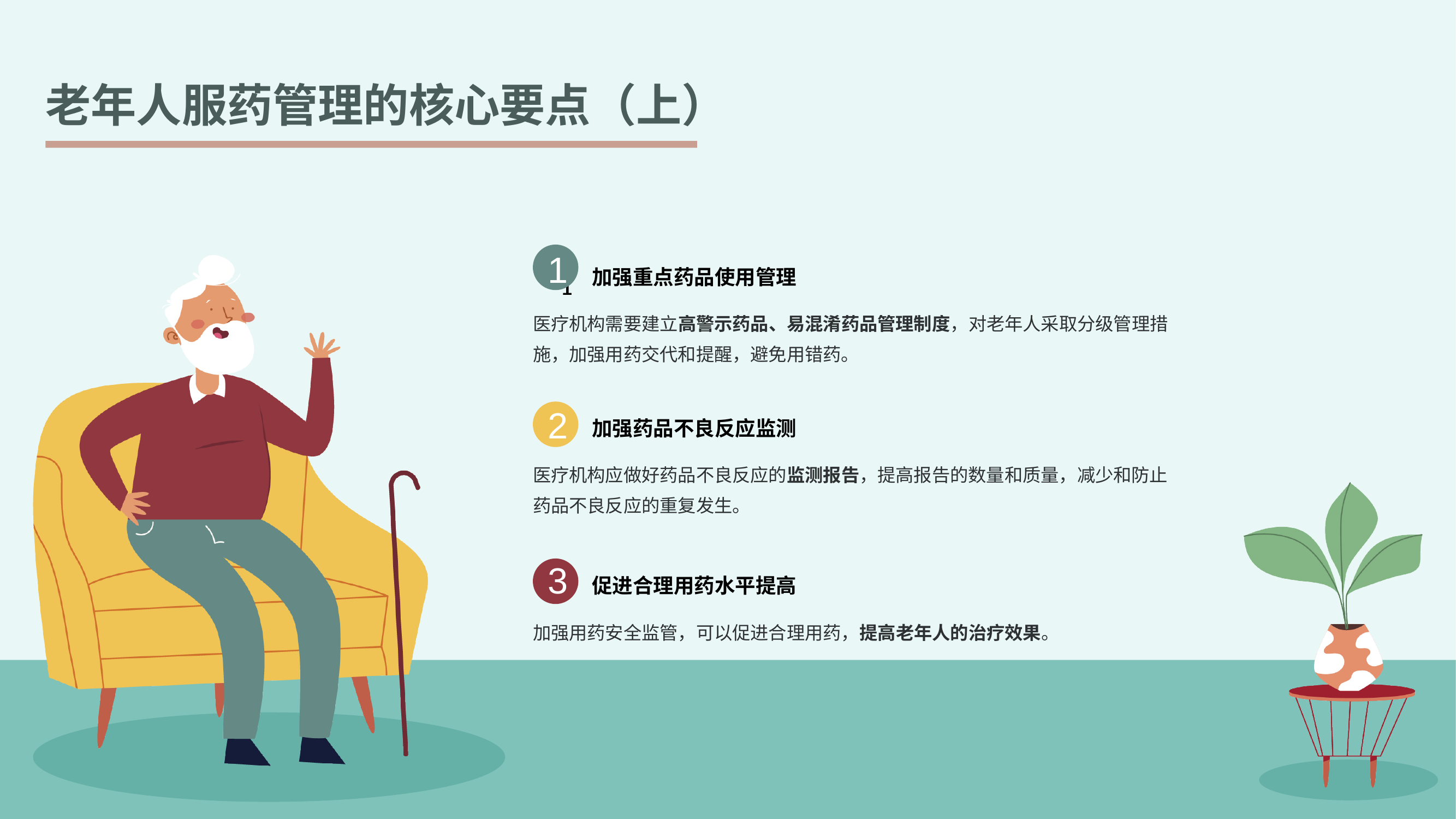

老年人服药管理的核心要点（上）

1

1
加强重点药品使用管理
1
医疗机构需要建立高警示药品、易混淆药品管理制度，对老年人采取分级管理措施，加强用药交代和提醒，避免用错药。
2

加强药品不良反应监测
医疗机构应做好药品不良反应的监测报告，提高报告的数量和质量，减少和防止药品不良反应的重复发生。
3

促进合理用药水平提高
加强用药安全监管，可以促进合理用药，提高老年人的治疗效果。